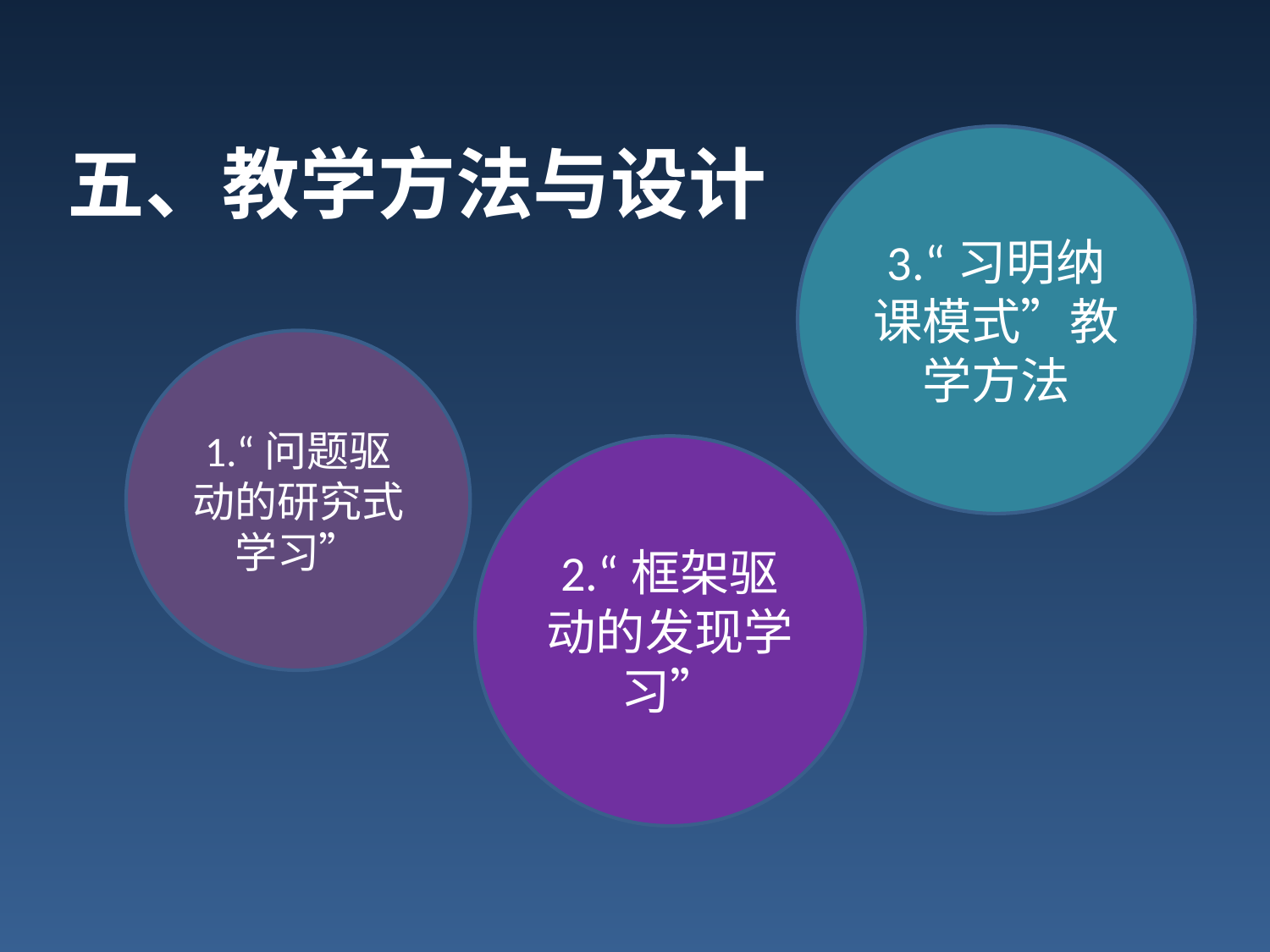

3.“习明纳课模式”教学方法
五、教学方法与设计
1.“问题驱动的研究式学习”
2.“框架驱动的发现学习”